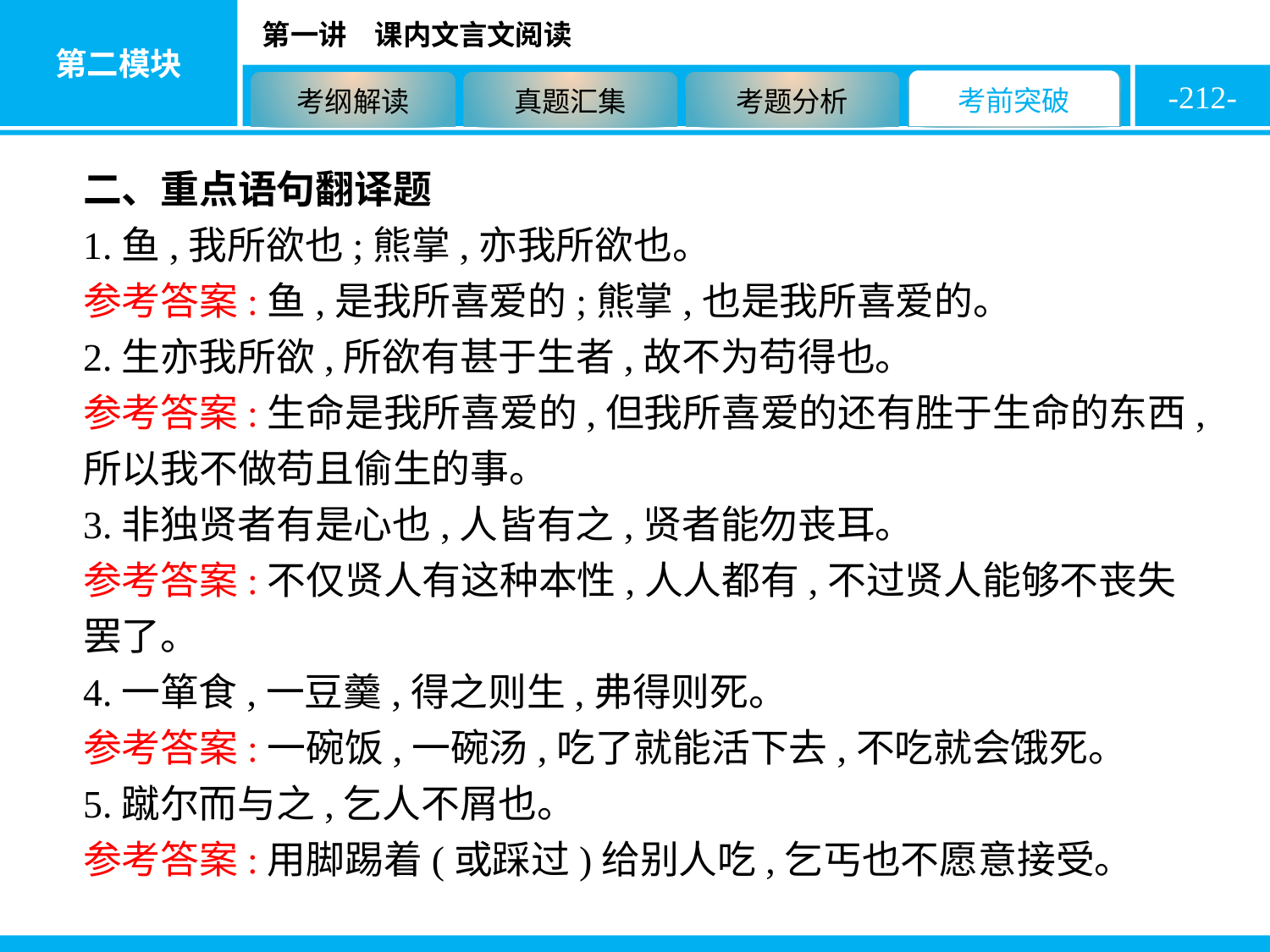

-212-
二、重点语句翻译题
1.鱼,我所欲也;熊掌,亦我所欲也。
参考答案:鱼,是我所喜爱的;熊掌,也是我所喜爱的。
2.生亦我所欲,所欲有甚于生者,故不为苟得也。
参考答案:生命是我所喜爱的,但我所喜爱的还有胜于生命的东西,所以我不做苟且偷生的事。
3.非独贤者有是心也,人皆有之,贤者能勿丧耳。
参考答案:不仅贤人有这种本性,人人都有,不过贤人能够不丧失罢了。
4.一箪食,一豆羹,得之则生,弗得则死。
参考答案:一碗饭,一碗汤,吃了就能活下去,不吃就会饿死。
5.蹴尔而与之,乞人不屑也。
参考答案:用脚踢着(或踩过)给别人吃,乞丐也不愿意接受。